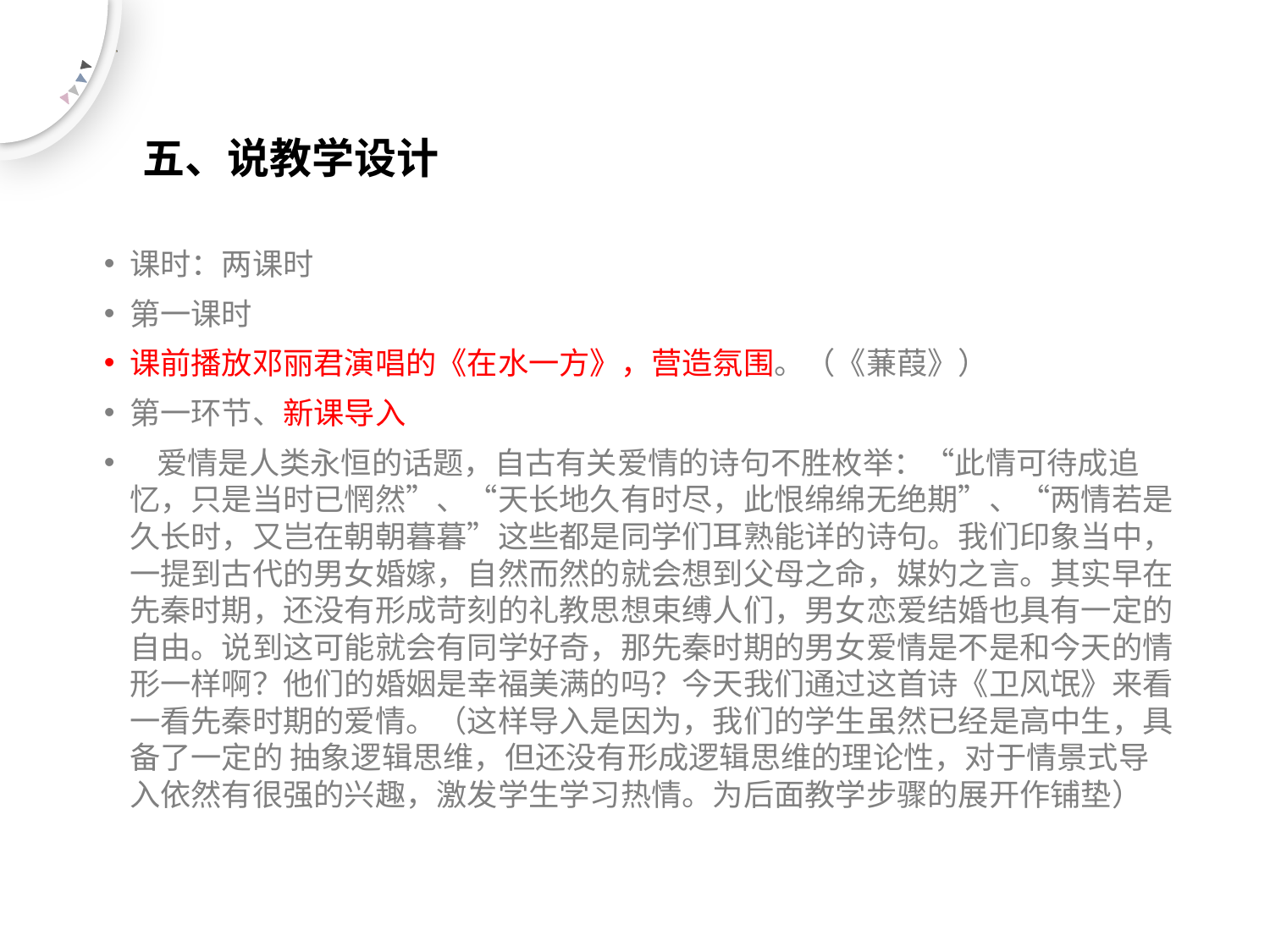

# 五、说教学设计
课时：两课时
第一课时
课前播放邓丽君演唱的《在水一方》，营造氛围。（《蒹葭》）
第一环节、新课导入
   爱情是人类永恒的话题，自古有关爱情的诗句不胜枚举：“此情可待成追忆，只是当时已惘然”、“天长地久有时尽，此恨绵绵无绝期”、“两情若是久长时，又岂在朝朝暮暮”这些都是同学们耳熟能详的诗句。我们印象当中，一提到古代的男女婚嫁，自然而然的就会想到父母之命，媒妁之言。其实早在先秦时期，还没有形成苛刻的礼教思想束缚人们，男女恋爱结婚也具有一定的自由。说到这可能就会有同学好奇，那先秦时期的男女爱情是不是和今天的情形一样啊？他们的婚姻是幸福美满的吗？今天我们通过这首诗《卫风氓》来看一看先秦时期的爱情。（这样导入是因为，我们的学生虽然已经是高中生，具备了一定的 抽象逻辑思维，但还没有形成逻辑思维的理论性，对于情景式导入依然有很强的兴趣，激发学生学习热情。为后面教学步骤的展开作铺垫）